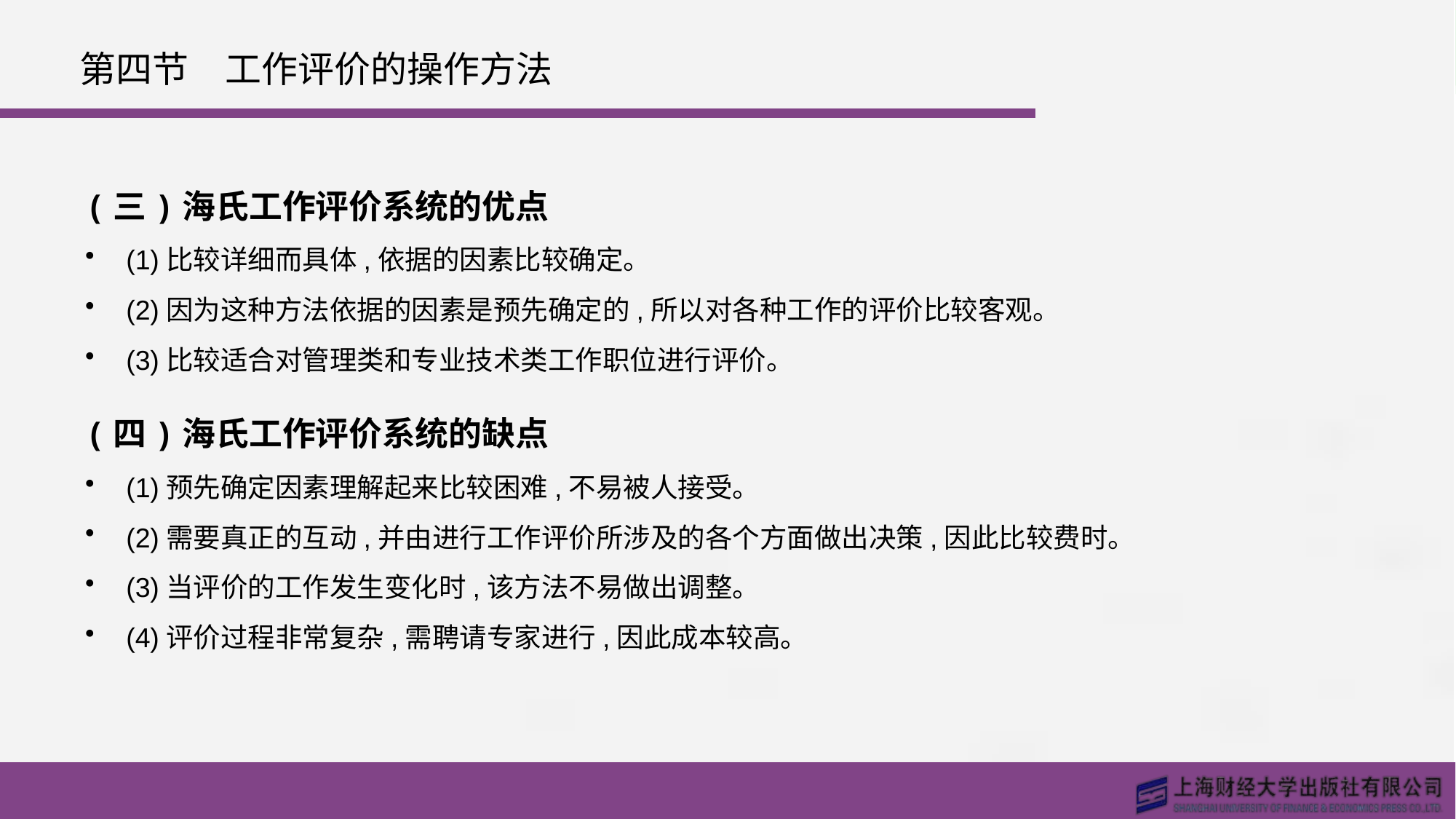

# 第四节　工作评价的操作方法
(三)海氏工作评价系统的优点
(1)比较详细而具体,依据的因素比较确定。
(2)因为这种方法依据的因素是预先确定的,所以对各种工作的评价比较客观。
(3)比较适合对管理类和专业技术类工作职位进行评价。
(四)海氏工作评价系统的缺点
(1)预先确定因素理解起来比较困难,不易被人接受。
(2)需要真正的互动,并由进行工作评价所涉及的各个方面做出决策,因此比较费时。
(3)当评价的工作发生变化时,该方法不易做出调整。
(4)评价过程非常复杂,需聘请专家进行,因此成本较高。